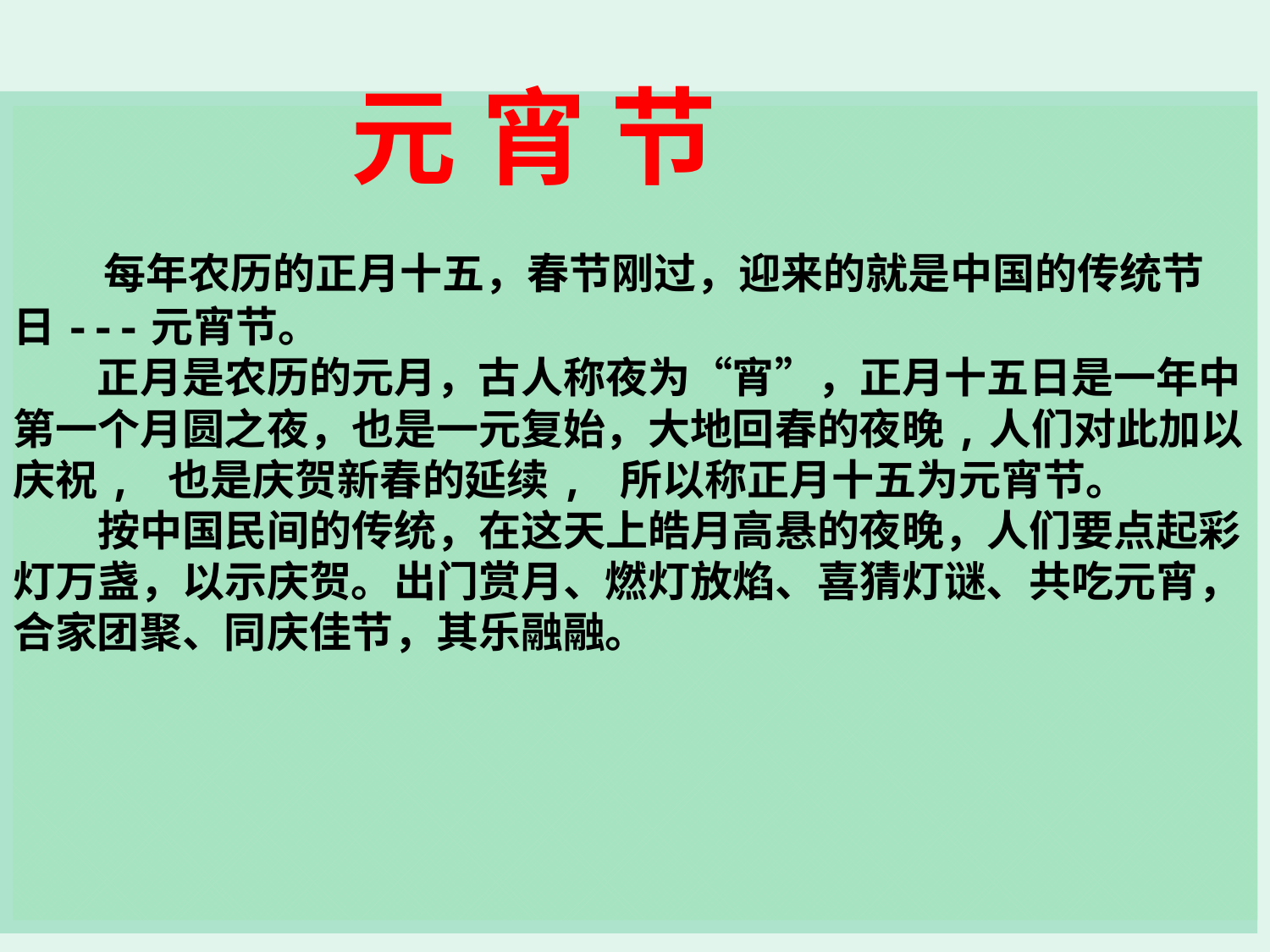

元 宵 节

      每年农历的正月十五，春节刚过，迎来的就是中国的传统节日---元宵节。
　　正月是农历的元月，古人称夜为“宵”，正月十五日是一年中第一个月圆之夜，也是一元复始，大地回春的夜晚,人们对此加以庆祝, 也是庆贺新春的延续, 所以称正月十五为元宵节。
　　按中国民间的传统，在这天上皓月高悬的夜晚，人们要点起彩灯万盏，以示庆贺。出门赏月、燃灯放焰、喜猜灯谜、共吃元宵，合家团聚、同庆佳节，其乐融融。